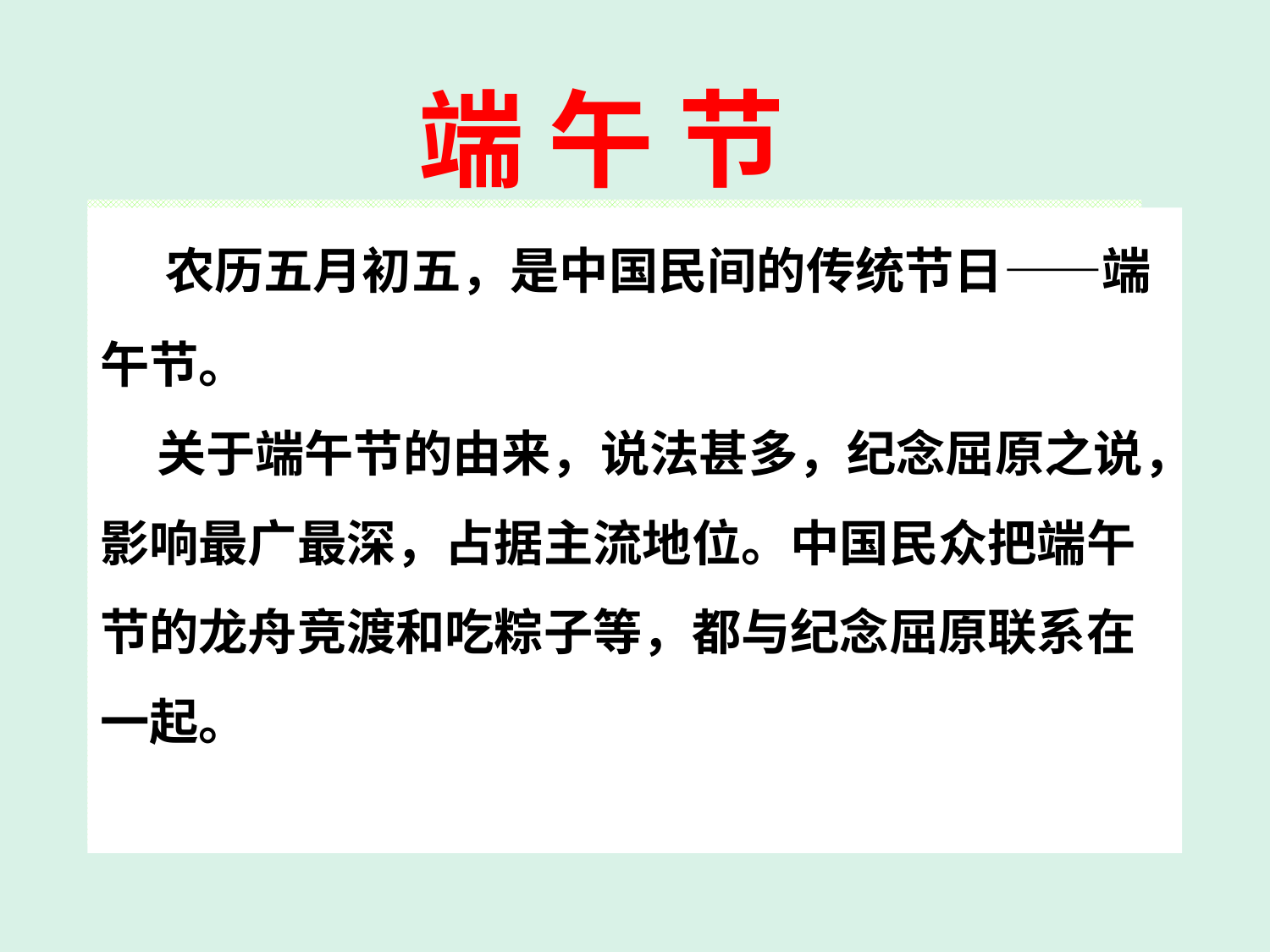

端 午 节

   农历五月初五，是中国民间的传统节日——端午节。
    关于端午节的由来，说法甚多，纪念屈原之说，影响最广最深，占据主流地位。中国民众把端午节的龙舟竞渡和吃粽子等，都与纪念屈原联系在一起。